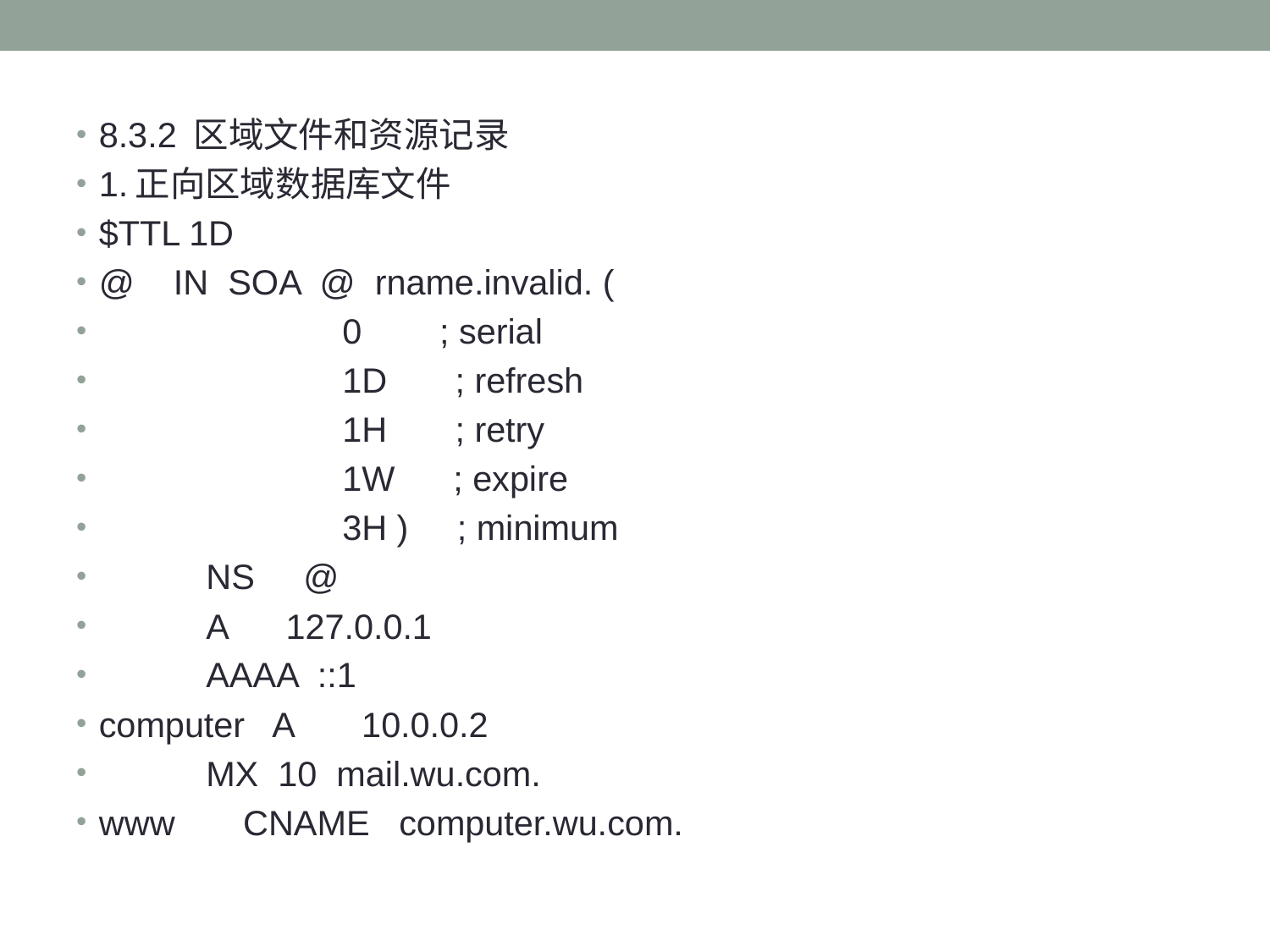

#
8.3.2 区域文件和资源记录
1.正向区域数据库文件
$TTL 1D
@    IN  SOA  @  rname.invalid. (
                         0        ; serial
                         1D       ; refresh
                         1H       ; retry
                         1W      ; expire
                         3H )     ; minimum
           NS     @
           A      127.0.0.1
           AAAA  ::1
computer   A       10.0.0.2
           MX  10  mail.wu.com.
www       CNAME   computer.wu.com.